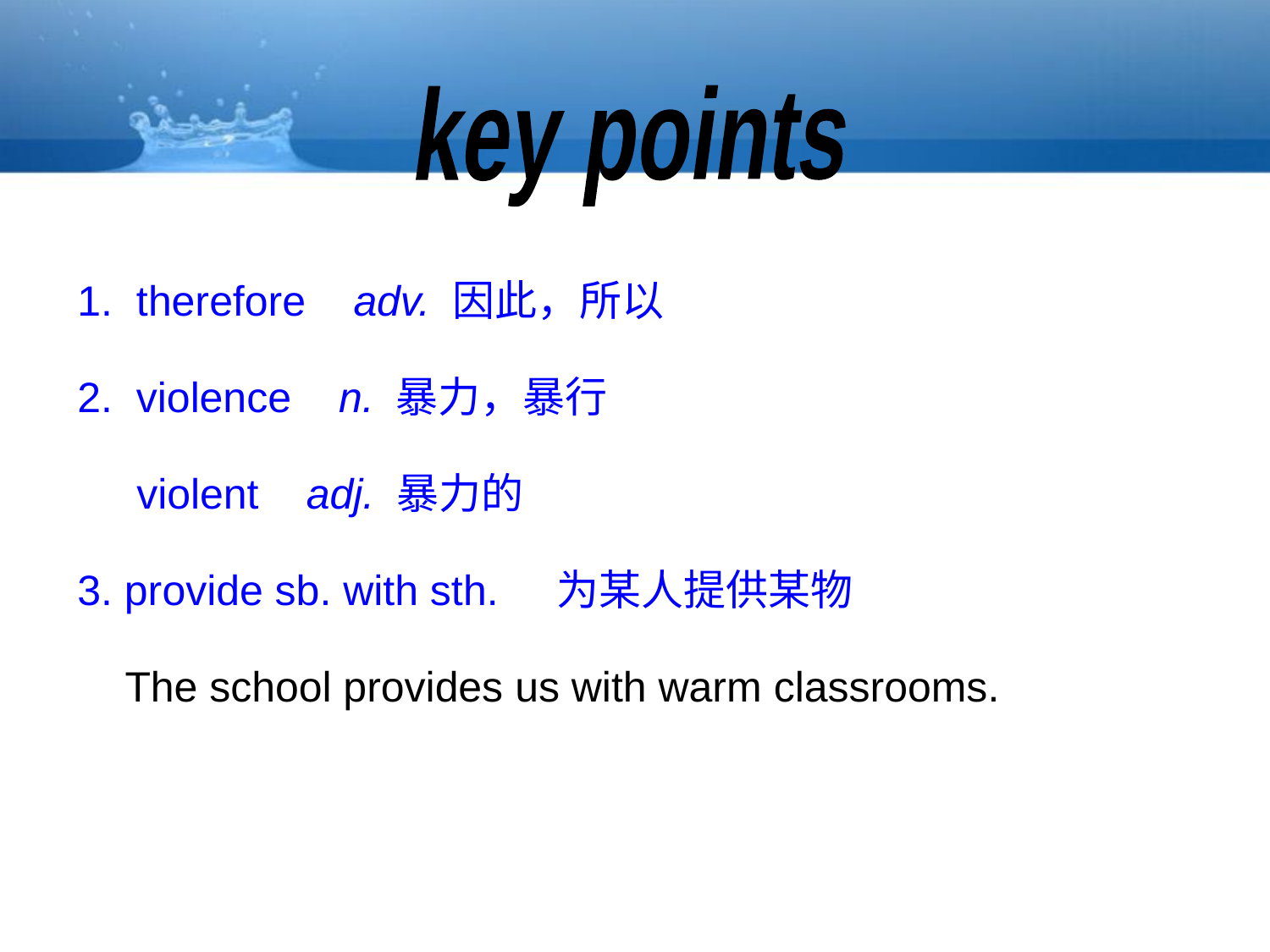

key points
1.  therefore    adv. 因此，所以
2.  violence    n. 暴力，暴行
     violent    adj. 暴力的
3. provide sb. with sth.    为某人提供某物
    The school provides us with warm classrooms.